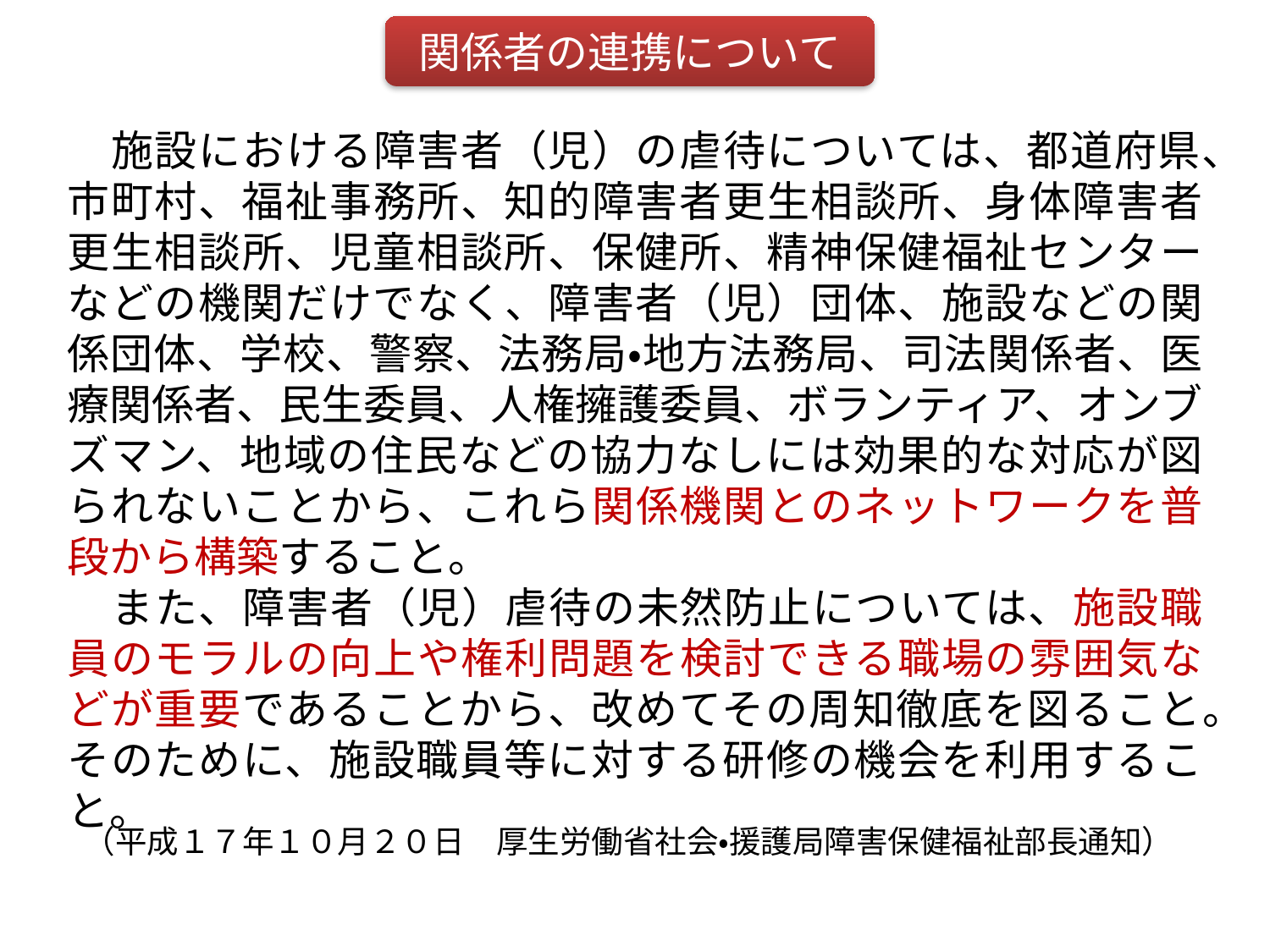

施設における障害者（児）の虐待については、都道府県、市町村、福祉事務所、知的障害者更生相談所、身体障害者更生相談所、児童相談所、保健所、精神保健福祉センターなどの機関だけでなく、障害者（児）団体、施設などの関係団体、学校、警察、法務局・地方法務局、司法関係者、医療関係者、民生委員、人権擁護委員、ボランティア、オンブズマン、地域の住民などの協力なしには効果的な対応が図られないことから、これら関係機関とのネットワークを普段から構築すること。
　また、障害者（児）虐待の未然防止については、施設職員のモラルの向上や権利問題を検討できる職場の雰囲気などが重要であることから、改めてその周知徹底を図ること。そのために、施設職員等に対する研修の機会を利用すること。
関係者の連携について
（平成１７年１０月２０日　厚生労働省社会・援護局障害保健福祉部長通知）